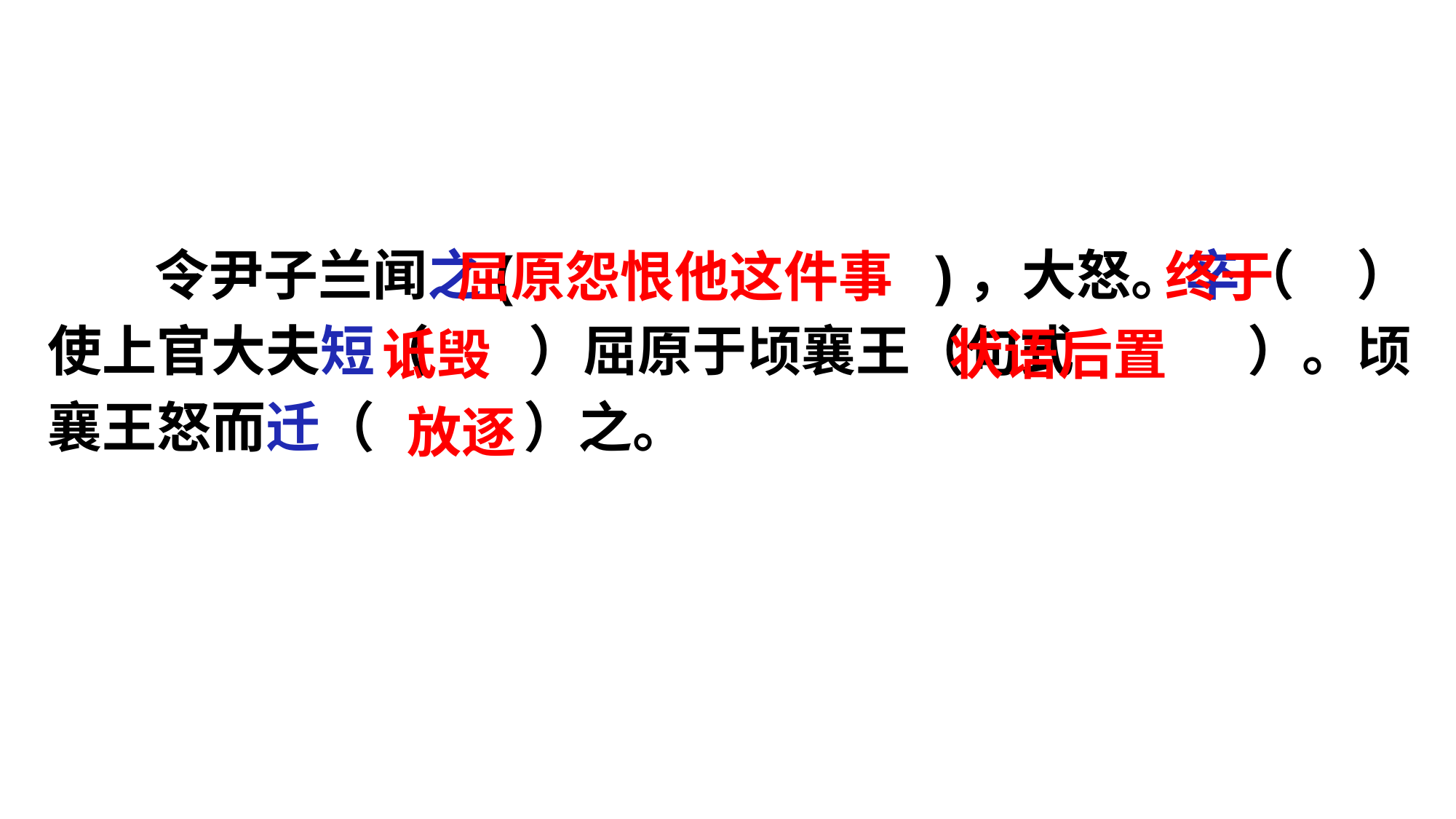

令尹子兰闻之(                            )，大怒。卒（     ）使上官大夫短（        ）屈原于顷襄王（句式              ）。顷襄王怒而迁（            ）之。
                                屈原怨恨他这件事                      终于
                          诋毁                                     状语后置
                            放逐